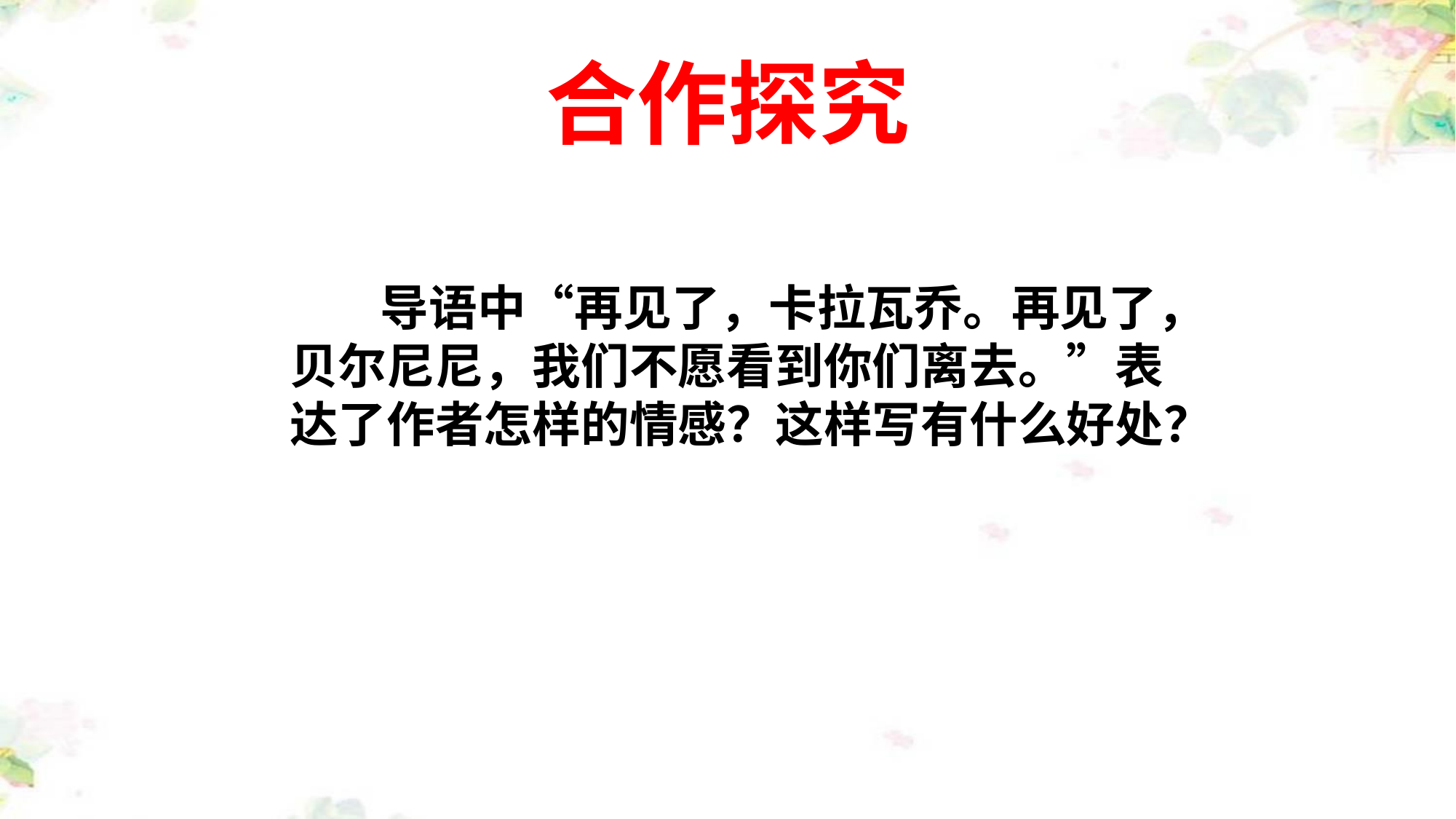

# 合作探究
           导语中“再见了，卡拉瓦乔。再见了，贝尔尼尼，我们不愿看到你们离去。”表达了作者怎样的情感？这样写有什么好处？